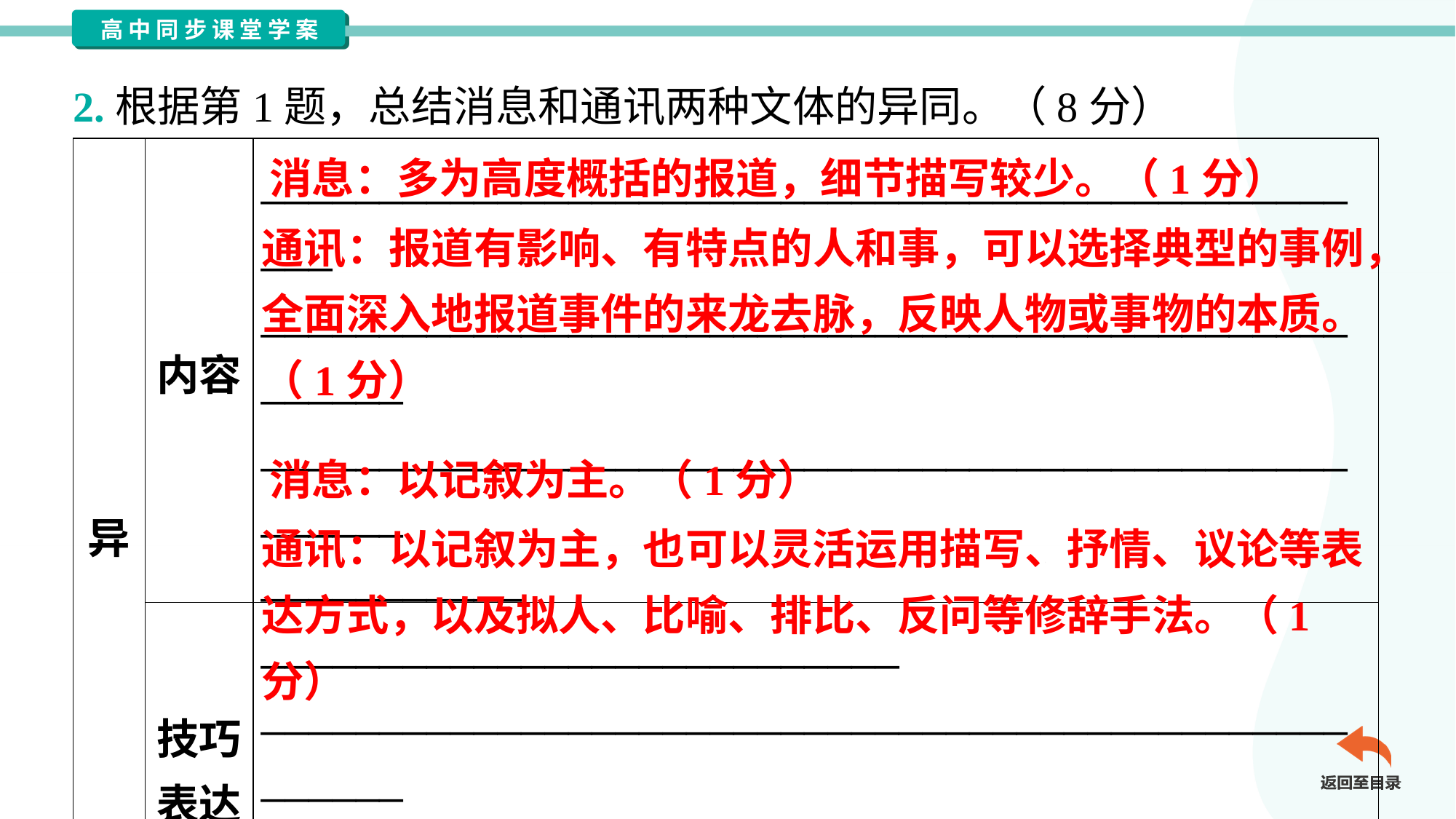

2.根据第1题，总结消息和通讯两种文体的异同。（8分）
| 异 | 内容 | \_\_\_\_\_\_\_\_\_\_\_\_\_\_\_\_\_\_\_\_\_\_\_\_\_\_\_\_\_\_\_\_\_\_\_\_\_\_\_\_\_\_\_\_\_\_\_\_\_ \_\_\_\_\_\_\_\_\_\_\_\_\_\_\_\_\_\_\_\_\_\_\_\_\_\_\_\_\_\_\_\_\_\_\_\_\_\_\_\_\_\_\_\_\_\_\_\_\_\_\_\_ \_\_\_\_\_\_\_\_\_\_\_\_\_\_\_\_\_\_\_\_\_\_\_\_\_\_\_\_\_\_\_\_\_\_\_\_\_\_\_\_\_\_\_\_\_\_\_\_\_\_\_\_ \_\_\_\_\_\_\_\_\_\_\_ |
| --- | --- | --- |
|  | 技巧 表达 | \_\_\_\_\_\_\_\_\_\_\_\_\_\_\_\_\_\_\_\_\_\_\_\_\_\_\_ \_\_\_\_\_\_\_\_\_\_\_\_\_\_\_\_\_\_\_\_\_\_\_\_\_\_\_\_\_\_\_\_\_\_\_\_\_\_\_\_\_\_\_\_\_\_\_\_\_\_\_\_ \_\_\_\_\_\_\_\_\_\_\_\_\_\_\_\_\_\_\_\_\_\_\_\_\_\_\_\_\_\_\_\_\_\_\_\_\_\_\_\_\_\_\_\_\_\_\_\_\_\_\_\_ |
消息：多为高度概括的报道，细节描写较少。（1分）
通讯：报道有影响、有特点的人和事，可以选择典型的事例，全面深入地报道事件的来龙去脉，反映人物或事物的本质。（1分）
消息：以记叙为主。（1分）
通讯：以记叙为主，也可以灵活运用描写、抒情、议论等表达方式，以及拟人、比喻、排比、反问等修辞手法。（1分）